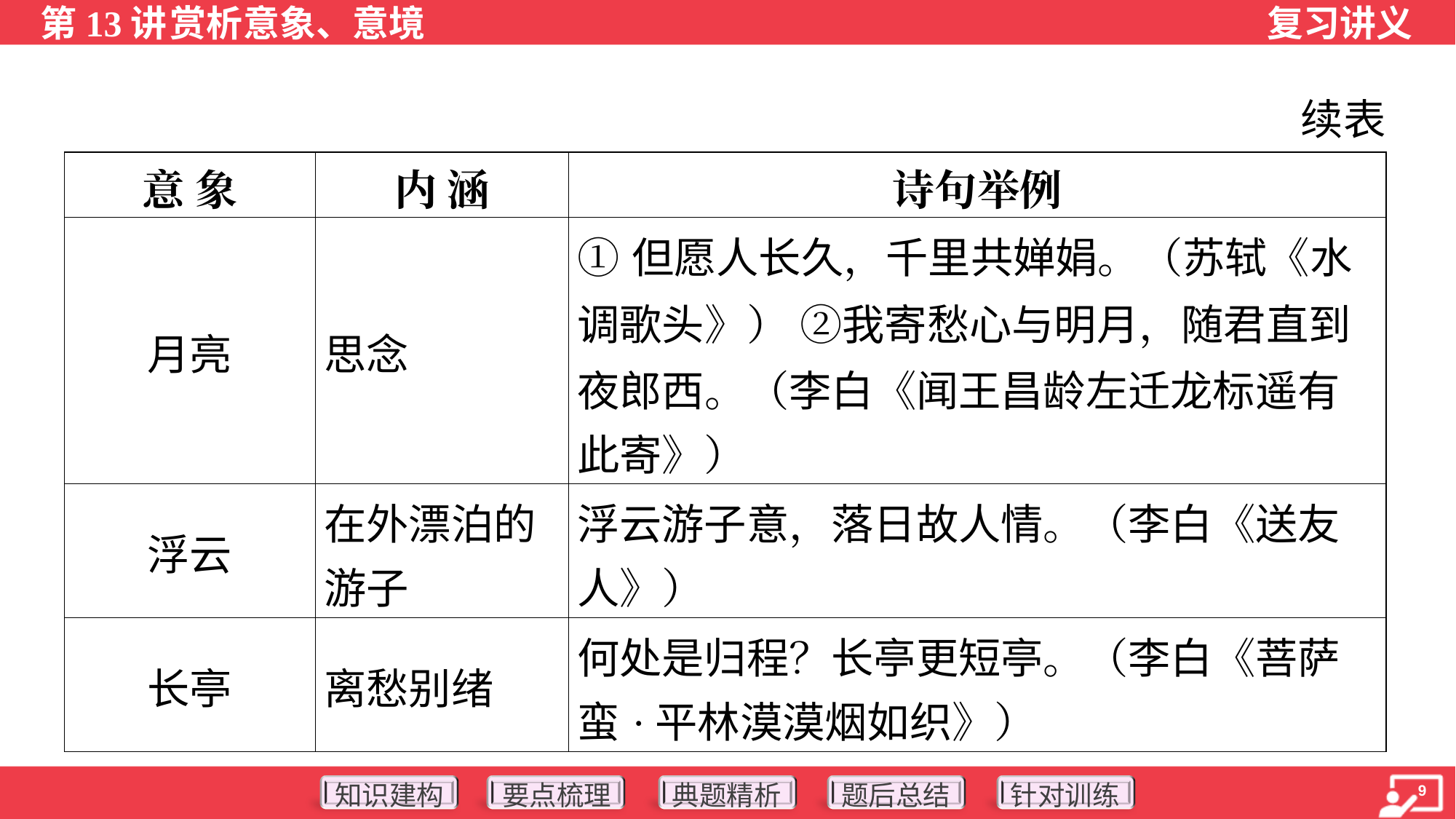

续表
| 意 象 | 内 涵 | 诗句举例 |
| --- | --- | --- |
| 月亮 | 思念 | ①但愿人长久，千里共婵娟。（苏轼《水 调歌头》） ②我寄愁心与明月，随君直到 夜郎西。（李白《闻王昌龄左迁龙标遥有 此寄》） |
| 浮云 | 在外漂泊的 游子 | 浮云游子意，落日故人情。（李白《送友 人》） |
| 长亭 | 离愁别绪 | 何处是归程？长亭更短亭。（李白《菩萨 蛮·平林漠漠烟如织》） |